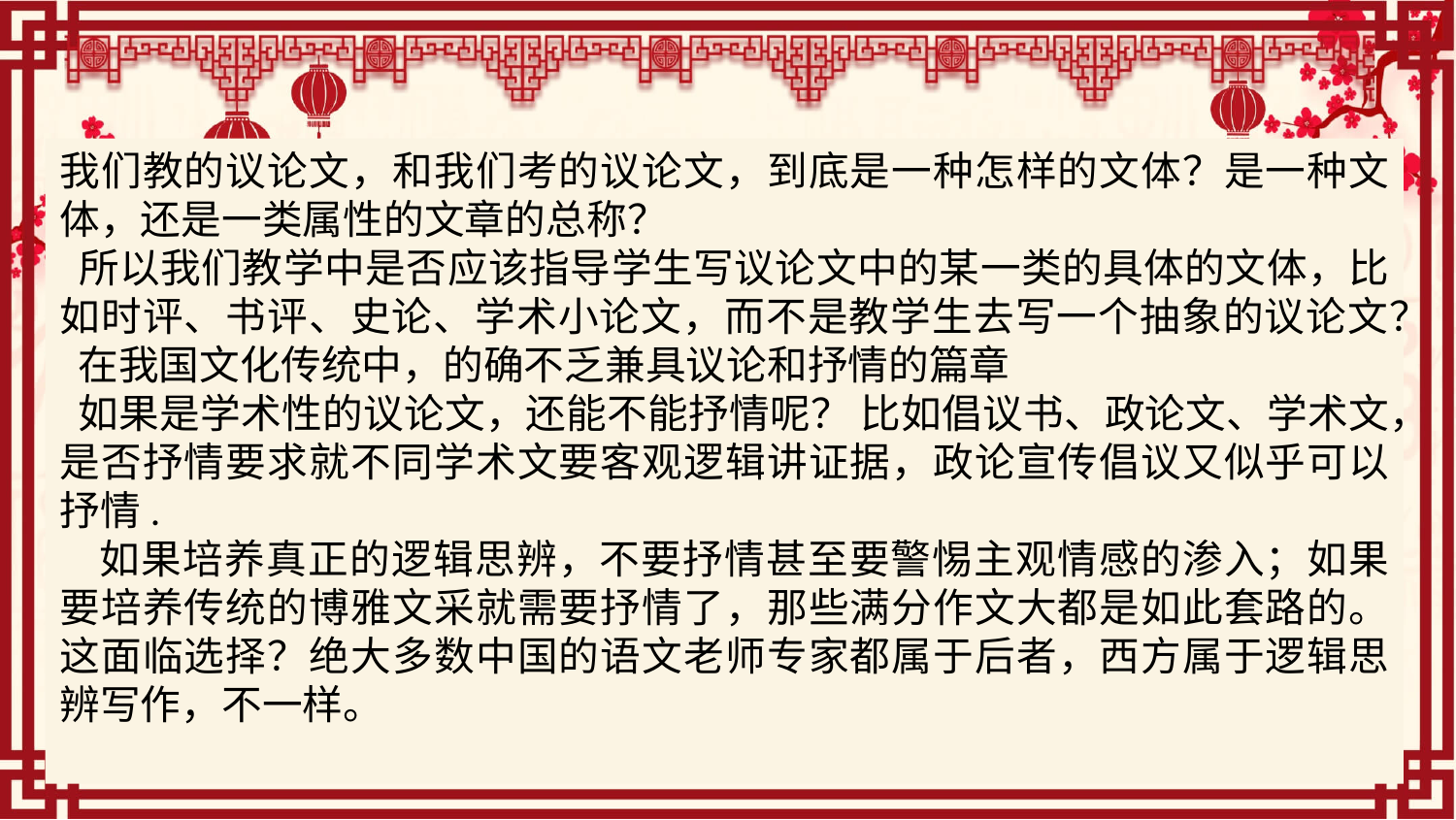

我们教的议论文，和我们考的议论文，到底是一种怎样的文体？是一种文体，还是一类属性的文章的总称？
 所以我们教学中是否应该指导学生写议论文中的某一类的具体的文体，比如时评、书评、史论、学术小论文，而不是教学生去写一个抽象的议论文？
 在我国文化传统中，的确不乏兼具议论和抒情的篇章
 如果是学术性的议论文，还能不能抒情呢？ 比如倡议书、政论文、学术文，是否抒情要求就不同学术文要客观逻辑讲证据，政论宣传倡议又似乎可以抒情.
   如果培养真正的逻辑思辨，不要抒情甚至要警惕主观情感的渗入；如果要培养传统的博雅文采就需要抒情了，那些满分作文大都是如此套路的。这面临选择？绝大多数中国的语文老师专家都属于后者，西方属于逻辑思辨写作，不一样。